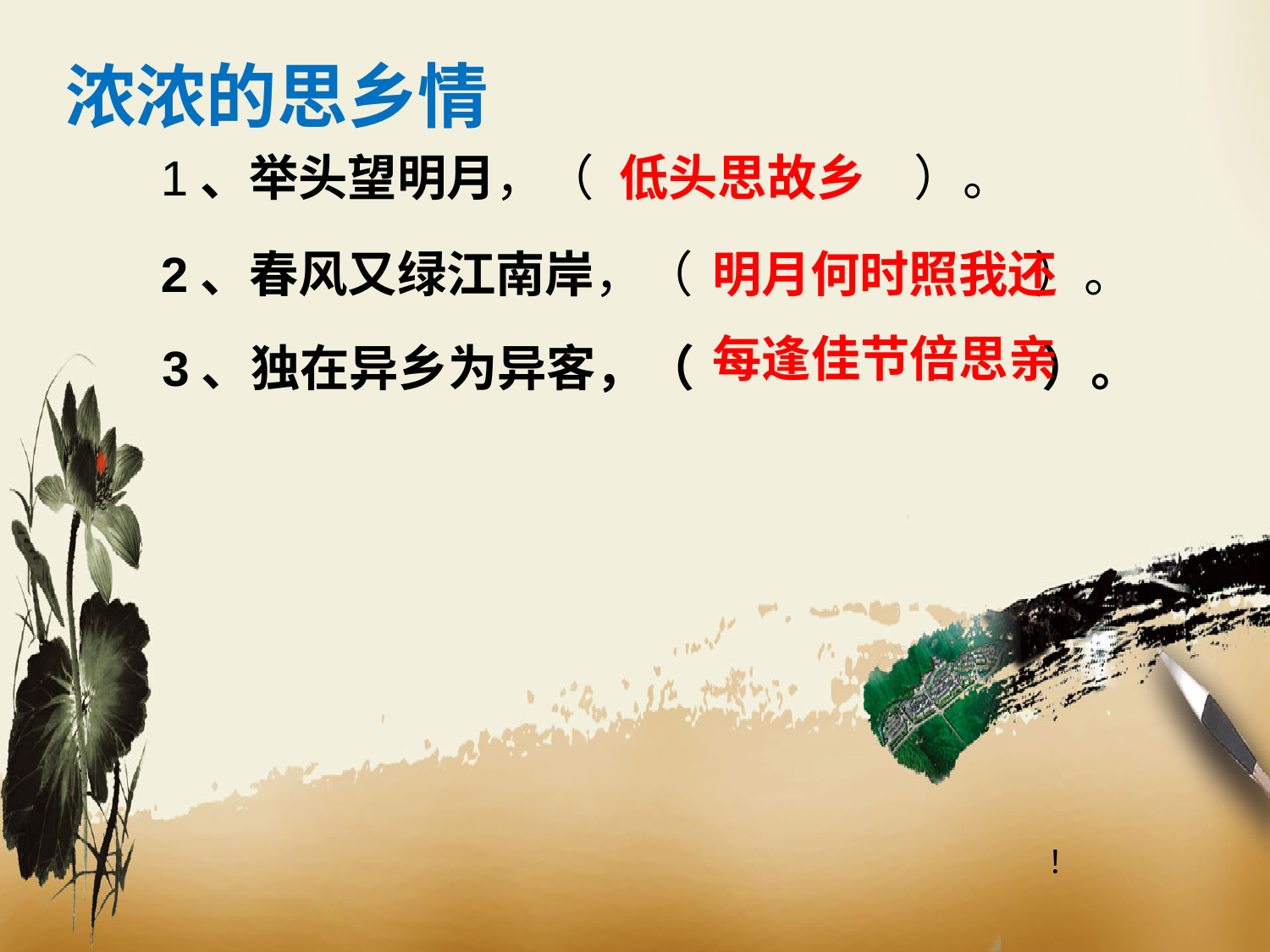

浓浓的思乡情
1、举头望明月，（                             ）。
低头思故乡
2、春风又绿江南岸，（                               ）。
明月何时照我还
每逢佳节倍思亲
3、独在异乡为异客，（                               ）。
！